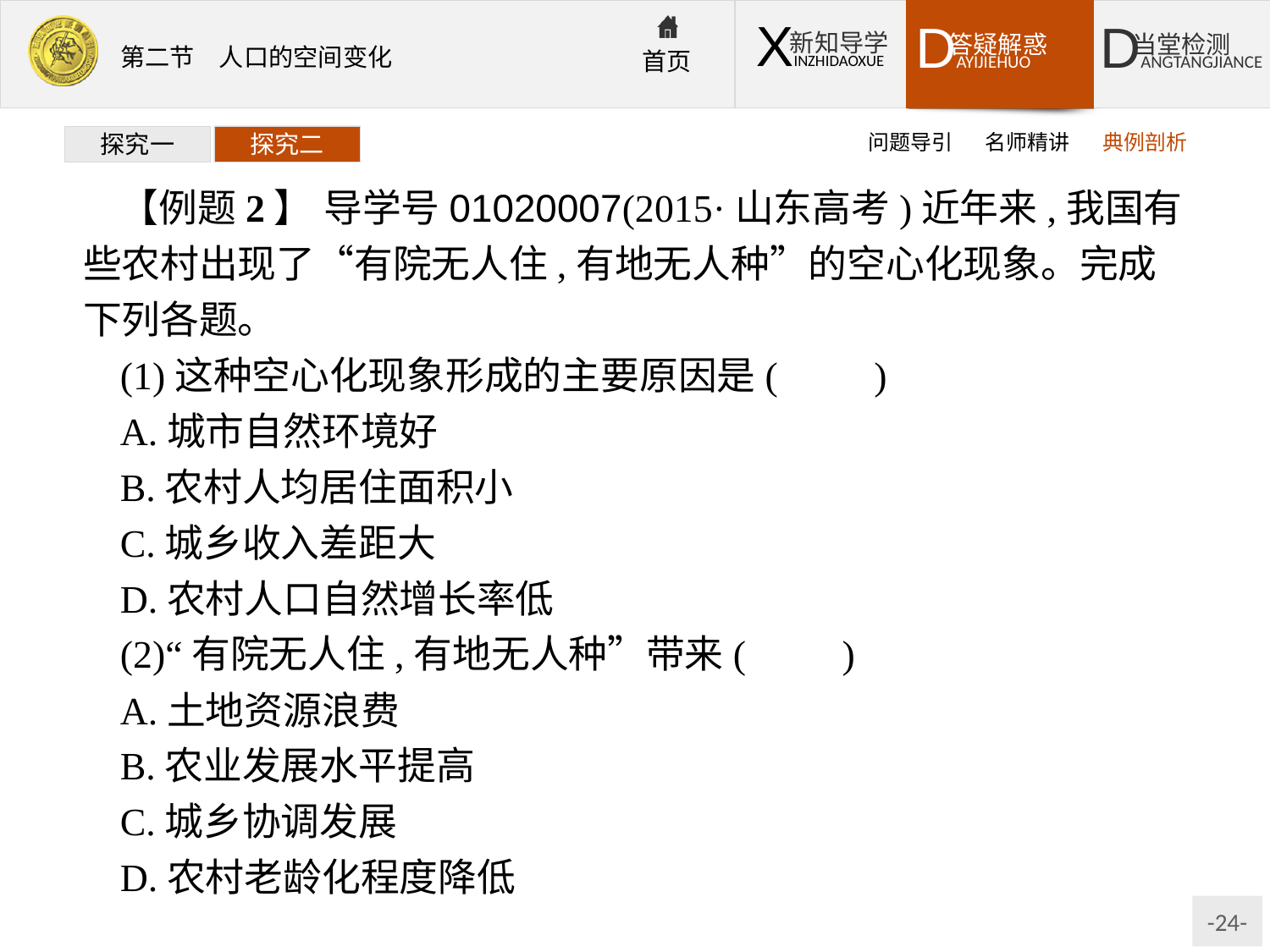

问题导引
名师精讲
典例剖析
探究一
探究二
【例题2】 导学号01020007(2015·山东高考)近年来,我国有些农村出现了“有院无人住,有地无人种”的空心化现象。完成下列各题。
(1)这种空心化现象形成的主要原因是(　　)
A.城市自然环境好
B.农村人均居住面积小
C.城乡收入差距大
D.农村人口自然增长率低
(2)“有院无人住,有地无人种”带来(　　)
A.土地资源浪费
B.农业发展水平提高
C.城乡协调发展
D.农村老龄化程度降低